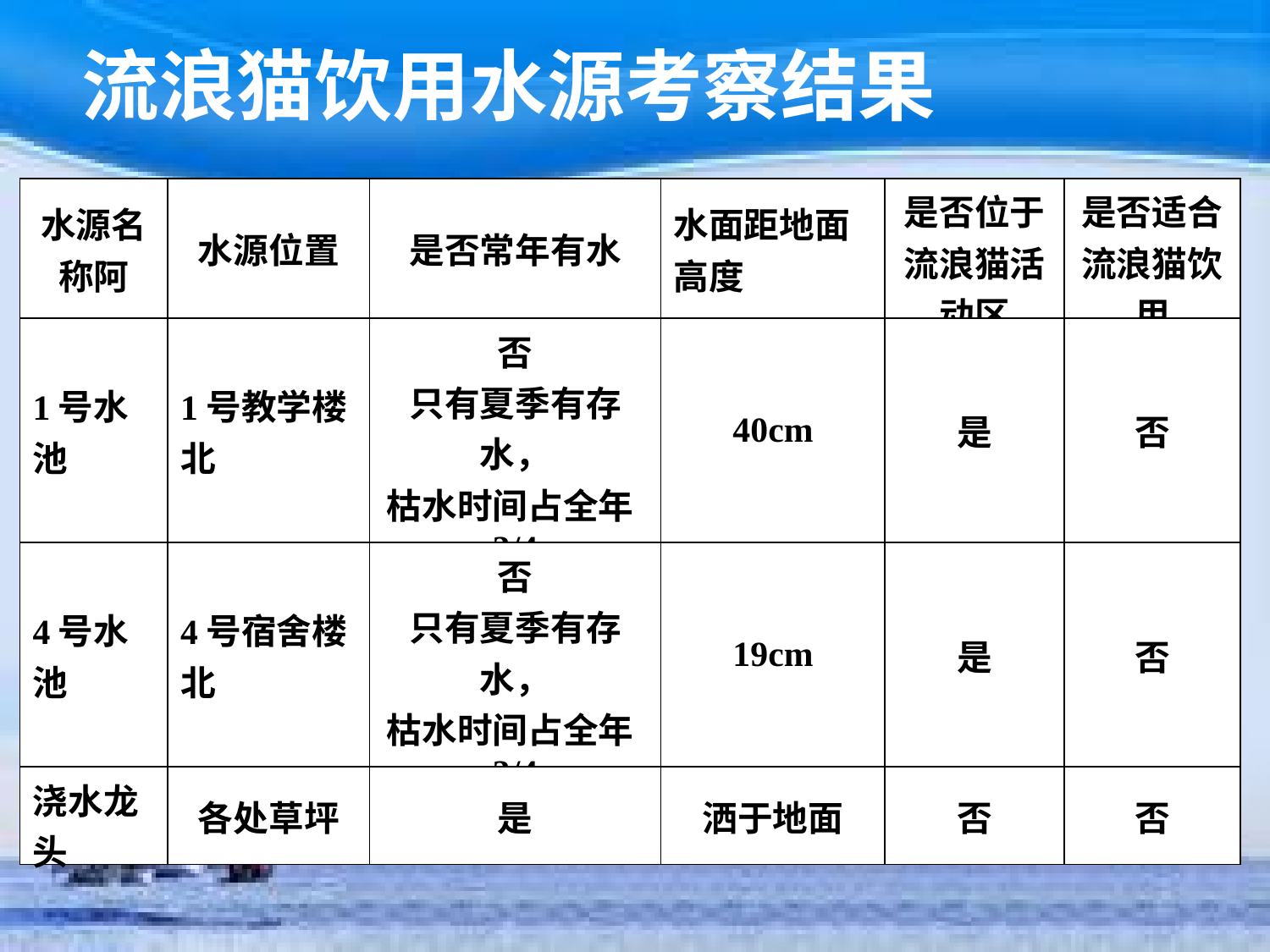

流浪猫饮用水源考察结果
| 水源名称阿 | 水源位置 | 是否常年有水 | 水面距地面高度 | 是否位于流浪猫活动区 | 是否适合流浪猫饮用 |
| --- | --- | --- | --- | --- | --- |
| 1号水池 | 1号教学楼北 | 否 只有夏季有存水， 枯水时间占全年3/4 | 40cm | 是 | 否 |
| 4号水池 | 4号宿舍楼北 | 否 只有夏季有存水， 枯水时间占全年3/4 | 19cm | 是 | 否 |
| 浇水龙头 | 各处草坪 | 是 | 洒于地面 | 否 | 否 |